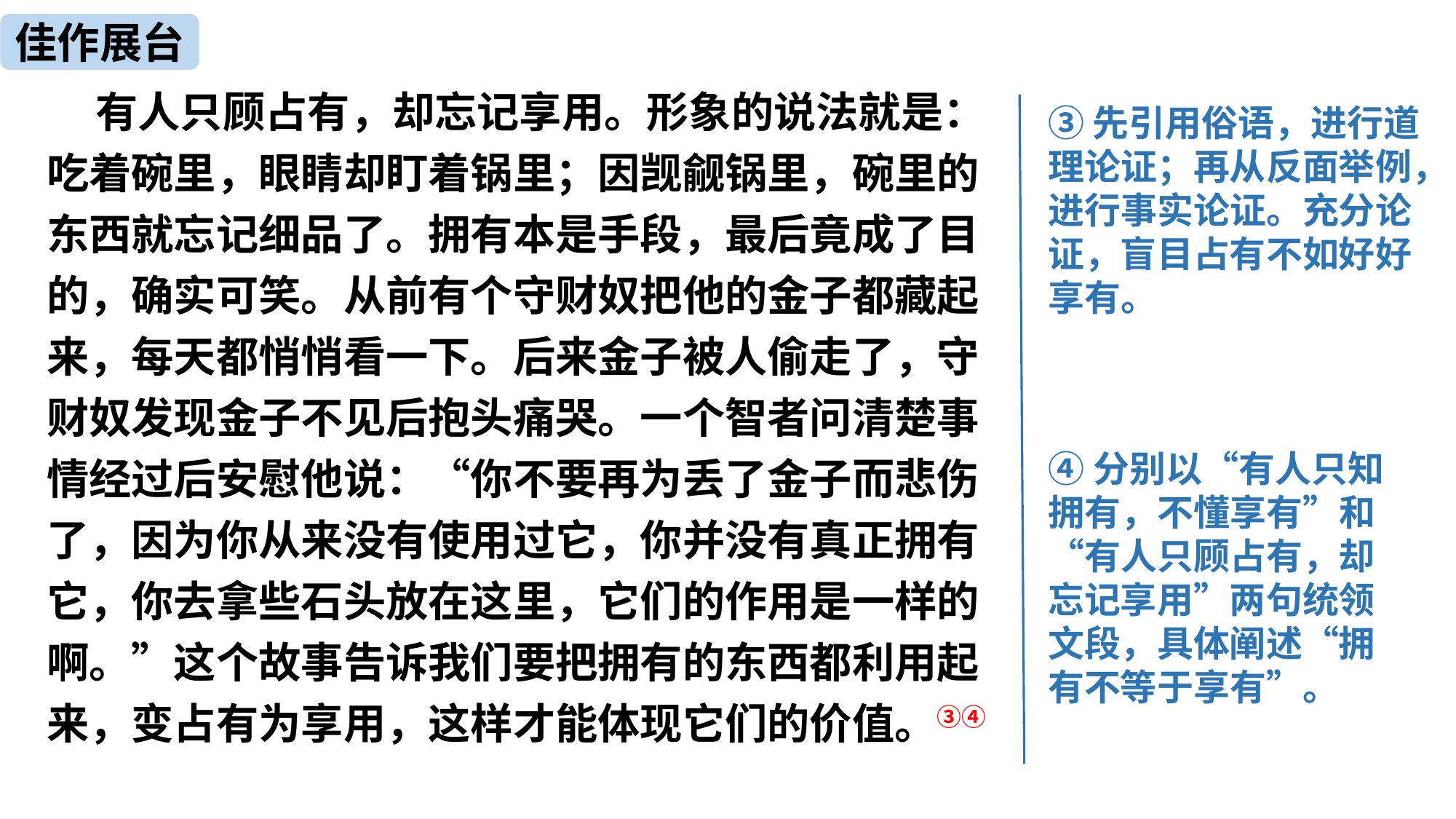

佳作展台
    有人只顾占有，却忘记享用。形象的说法就是：吃着碗里，眼睛却盯着锅里；因觊觎锅里，碗里的东西就忘记细品了。拥有本是手段，最后竟成了目的，确实可笑。从前有个守财奴把他的金子都藏起来，每天都悄悄看一下。后来金子被人偷走了，守财奴发现金子不见后抱头痛哭。一个智者问清楚事情经过后安慰他说：“你不要再为丢了金子而悲伤了，因为你从来没有使用过它，你并没有真正拥有它，你去拿些石头放在这里，它们的作用是一样的啊。”这个故事告诉我们要把拥有的东西都利用起来，变占有为享用，这样才能体现它们的价值。③④
③先引用俗语，进行道理论证；再从反面举例，进行事实论证。充分论证，盲目占有不如好好享有。
④分别以“有人只知拥有，不懂享有”和“有人只顾占有，却忘记享用”两句统领文段，具体阐述“拥有不等于享有”。